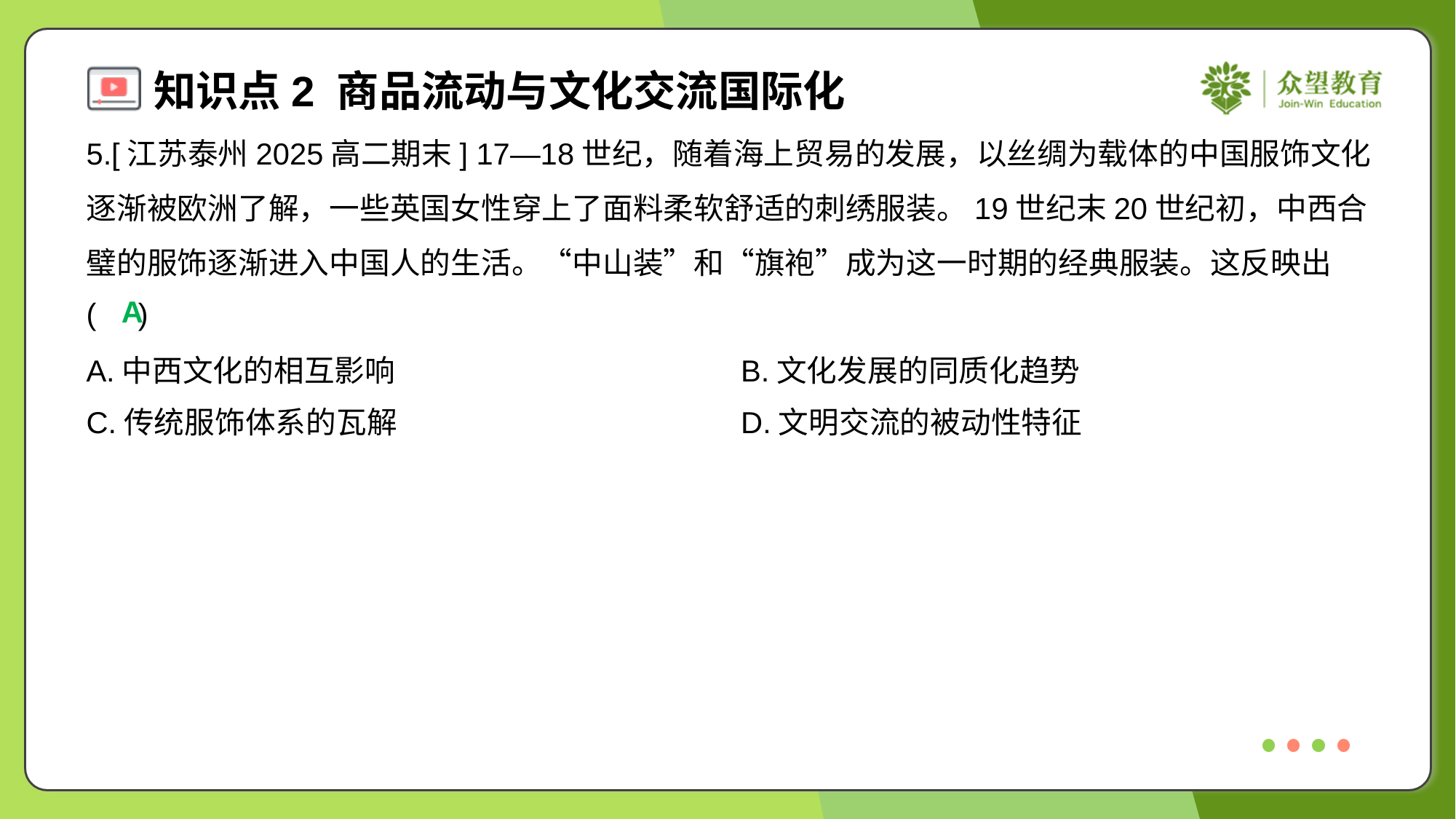

5.[江苏泰州2025高二期末] 17—18世纪，随着海上贸易的发展，以丝绸为载体的中国服饰文化
逐渐被欧洲了解，一些英国女性穿上了面料柔软舒适的刺绣服装。19世纪末20世纪初，中西合
璧的服饰逐渐进入中国人的生活。“中山装”和“旗袍”成为这一时期的经典服装。这反映出
(     )
A
A.中西文化的相互影响	B.文化发展的同质化趋势
C.传统服饰体系的瓦解	D.文明交流的被动性特征